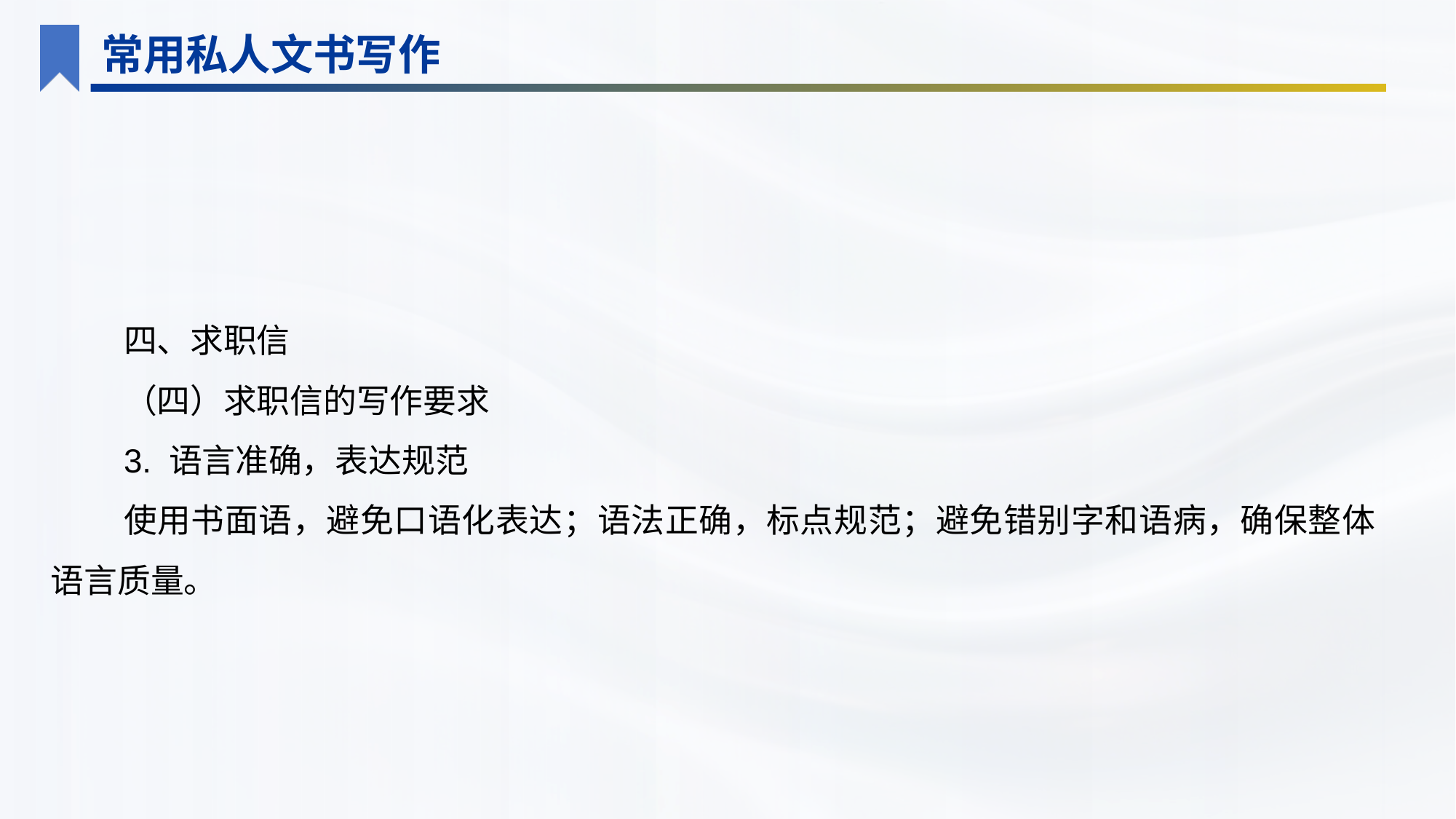

常用私人文书写作
四、求职信
（四）求职信的写作要求
3. 语言准确，表达规范
使用书面语，避免口语化表达；语法正确，标点规范；避免错别字和语病，确保整体语言质量。